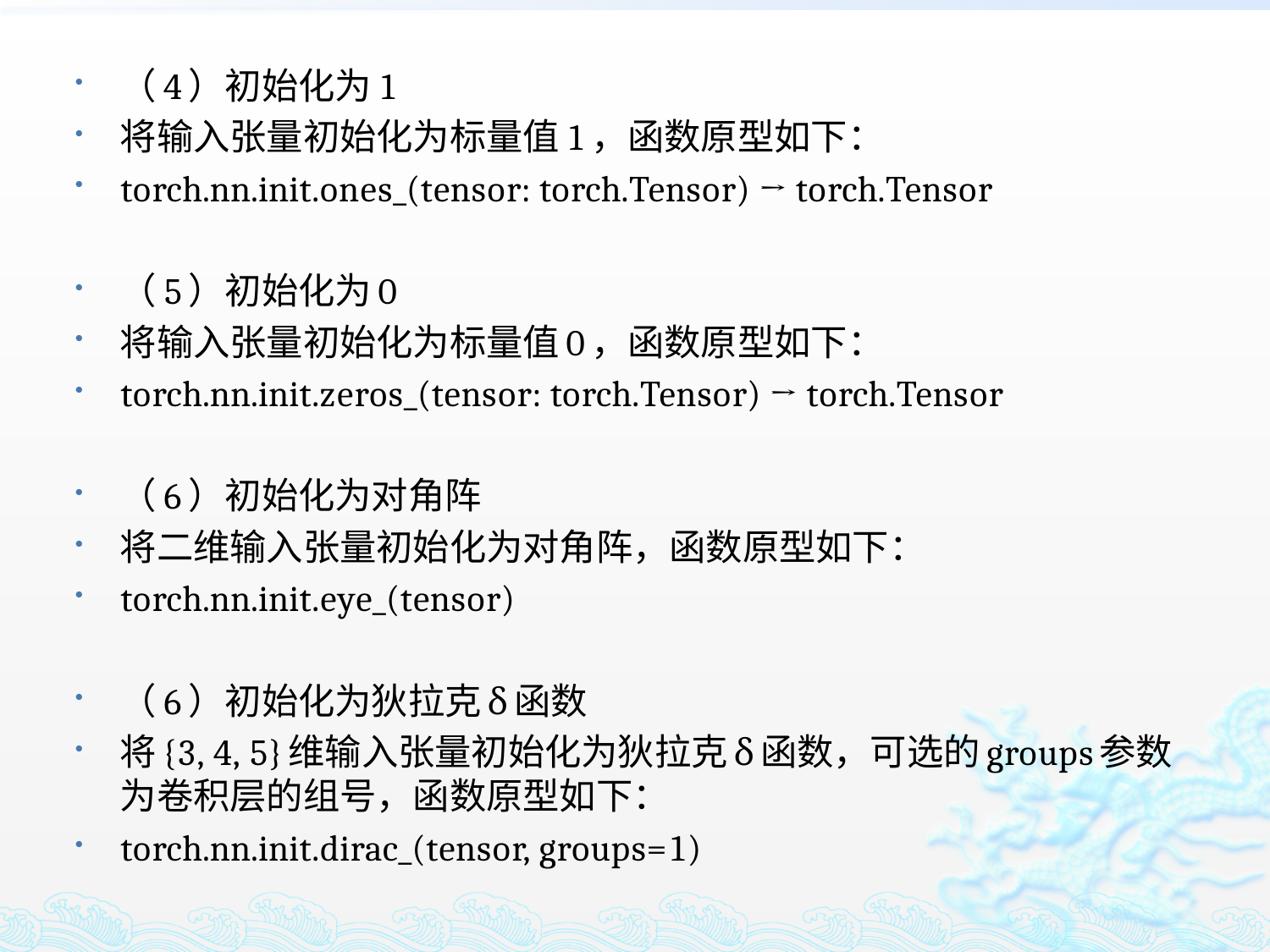

（4）初始化为1
将输入张量初始化为标量值1，函数原型如下：
torch.nn.init.ones_(tensor: torch.Tensor) → torch.Tensor

（5）初始化为0
将输入张量初始化为标量值0，函数原型如下：
torch.nn.init.zeros_(tensor: torch.Tensor) → torch.Tensor

（6）初始化为对角阵
将二维输入张量初始化为对角阵，函数原型如下：
torch.nn.init.eye_(tensor)

（6）初始化为狄拉克δ函数
将{3, 4, 5}维输入张量初始化为狄拉克δ函数，可选的groups参数为卷积层的组号，函数原型如下：
torch.nn.init.dirac_(tensor, groups=1)